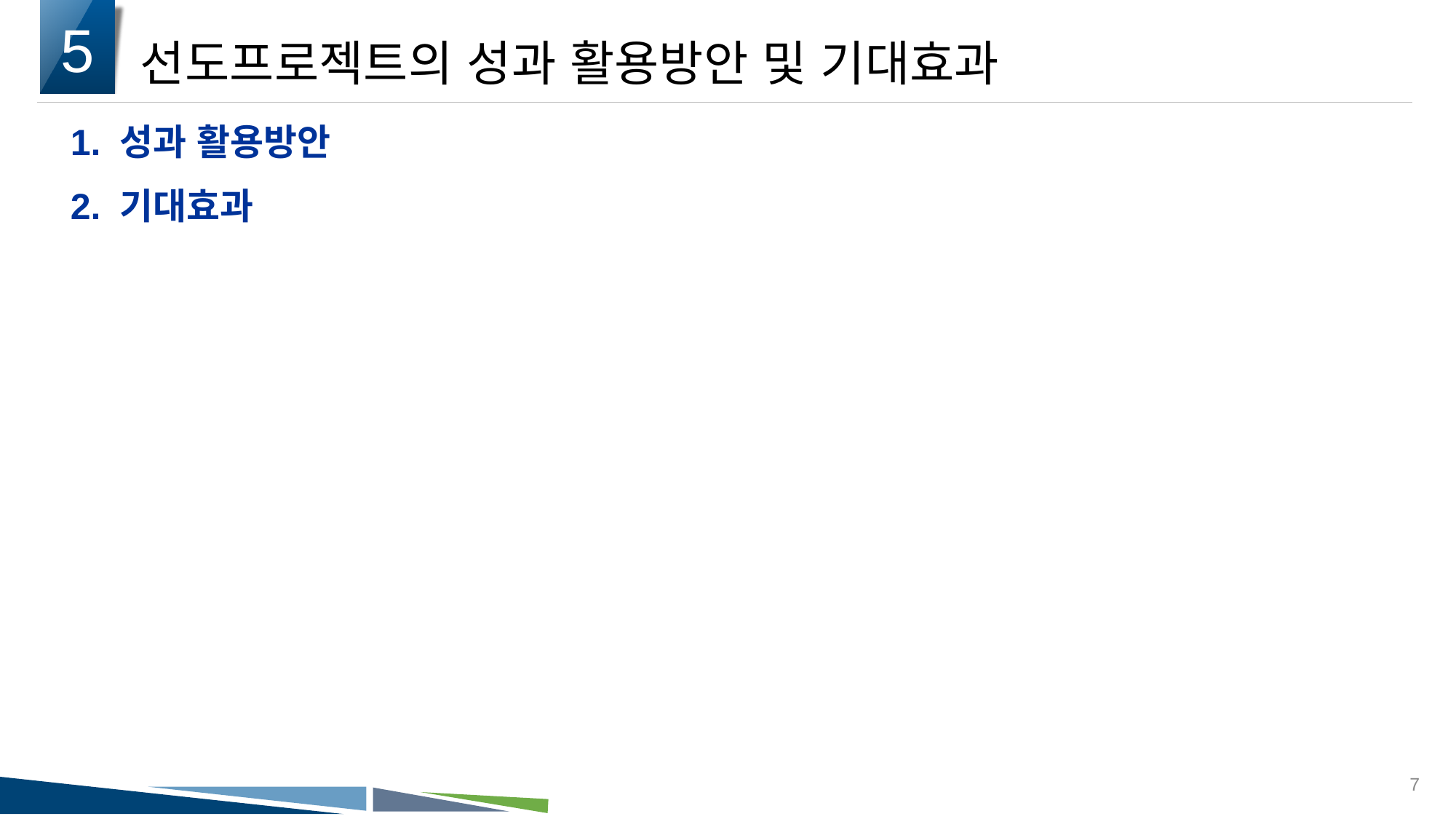

5
선도프로젝트의 성과 활용방안 및 기대효과
1. 성과 활용방안
2. 기대효과
7